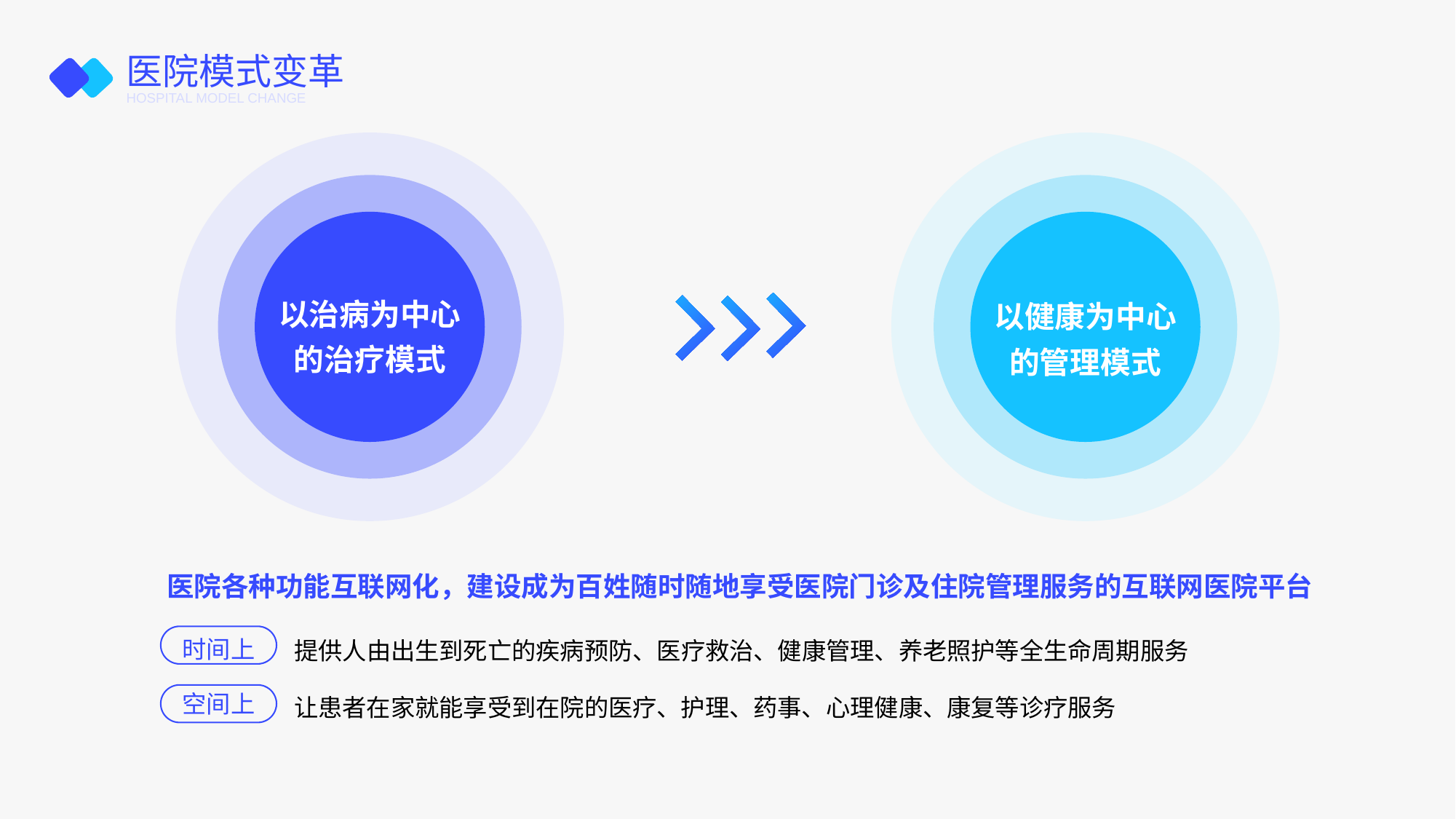

# 医院模式变革
HOSPITAL MODEL CHANGE

以治病为中心的治疗模式

以健康为中心的管理模式

医院各种功能互联网化，建设成为百姓随时随地享受医院门诊及住院管理服务的互联网医院平台

时间上
提供人由出生到死亡的疾病预防、医疗救治、健康管理、养老照护等全生命周期服务
空间上

让患者在家就能享受到在院的医疗、护理、药事、心理健康、康复等诊疗服务